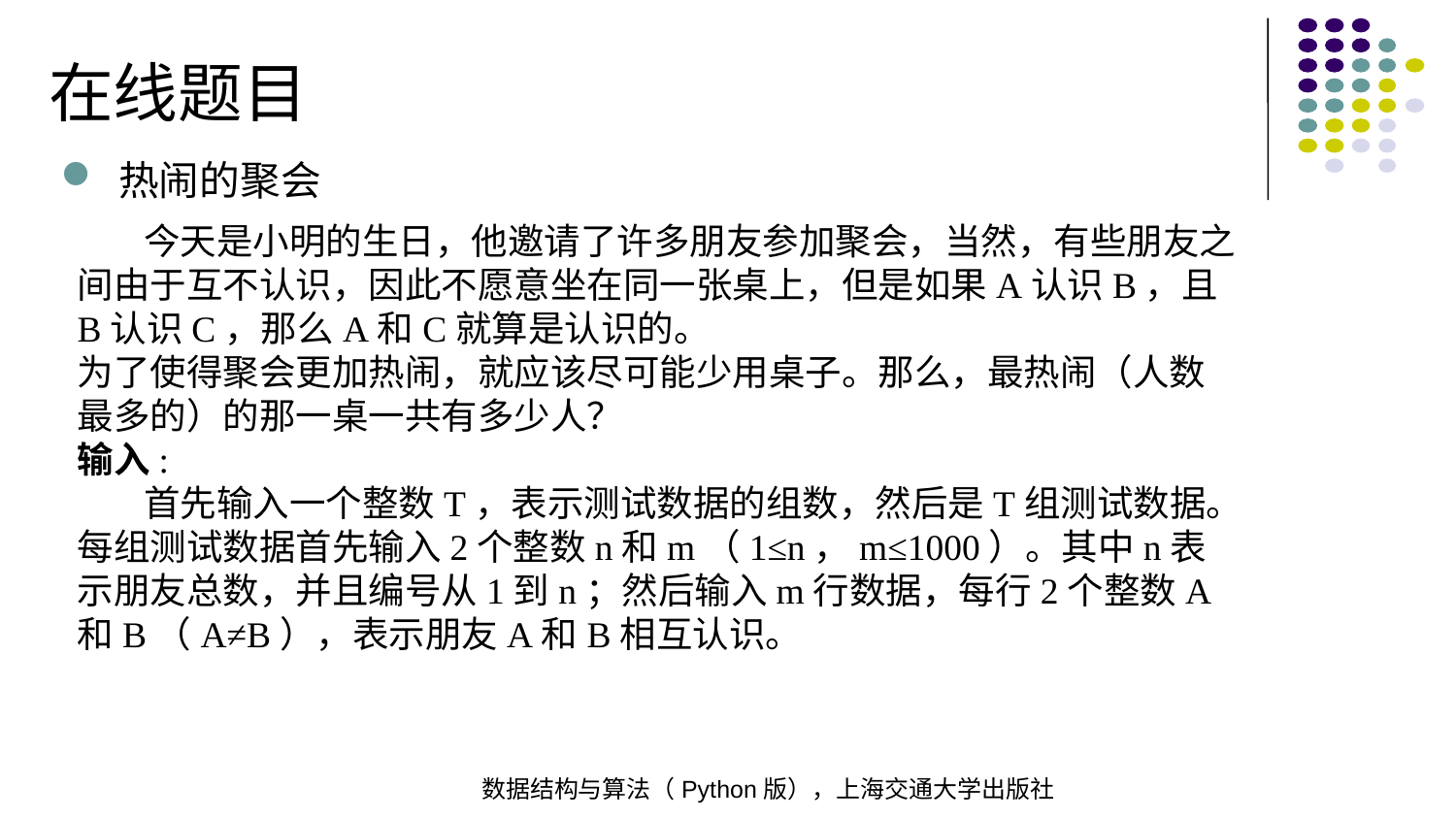

在线题目
热闹的聚会
       今天是小明的生日，他邀请了许多朋友参加聚会，当然，有些朋友之间由于互不认识，因此不愿意坐在同一张桌上，但是如果A认识B，且B认识C，那么A和C就算是认识的。
为了使得聚会更加热闹，就应该尽可能少用桌子。那么，最热闹（人数最多的）的那一桌一共有多少人？
输入:
       首先输入一个整数T，表示测试数据的组数，然后是T组测试数据。每组测试数据首先输入2个整数n和m（1≤n，m≤1000）。其中n表示朋友总数，并且编号从1到n；然后输入m行数据，每行2个整数A和B（A≠B），表示朋友A和B相互认识。